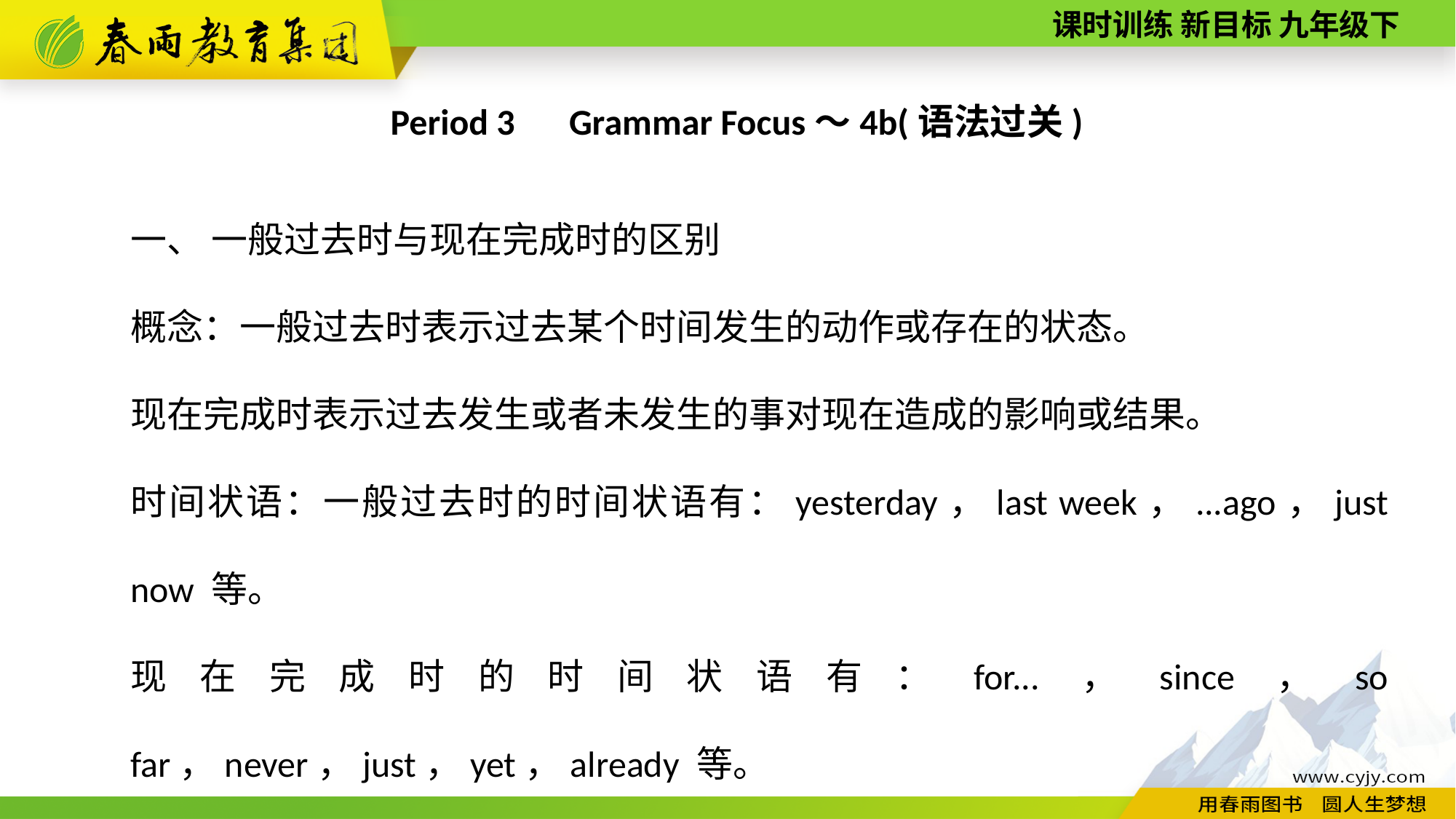

Period 3　Grammar Focus～4b(语法过关)
一、 一般过去时与现在完成时的区别
概念：一般过去时表示过去某个时间发生的动作或存在的状态。
现在完成时表示过去发生或者未发生的事对现在造成的影响或结果。
时间状语：一般过去时的时间状语有：yesterday，last week，...ago，just now 等。
现在完成时的时间状语有：for...，since，so far，never，just，yet，already 等。